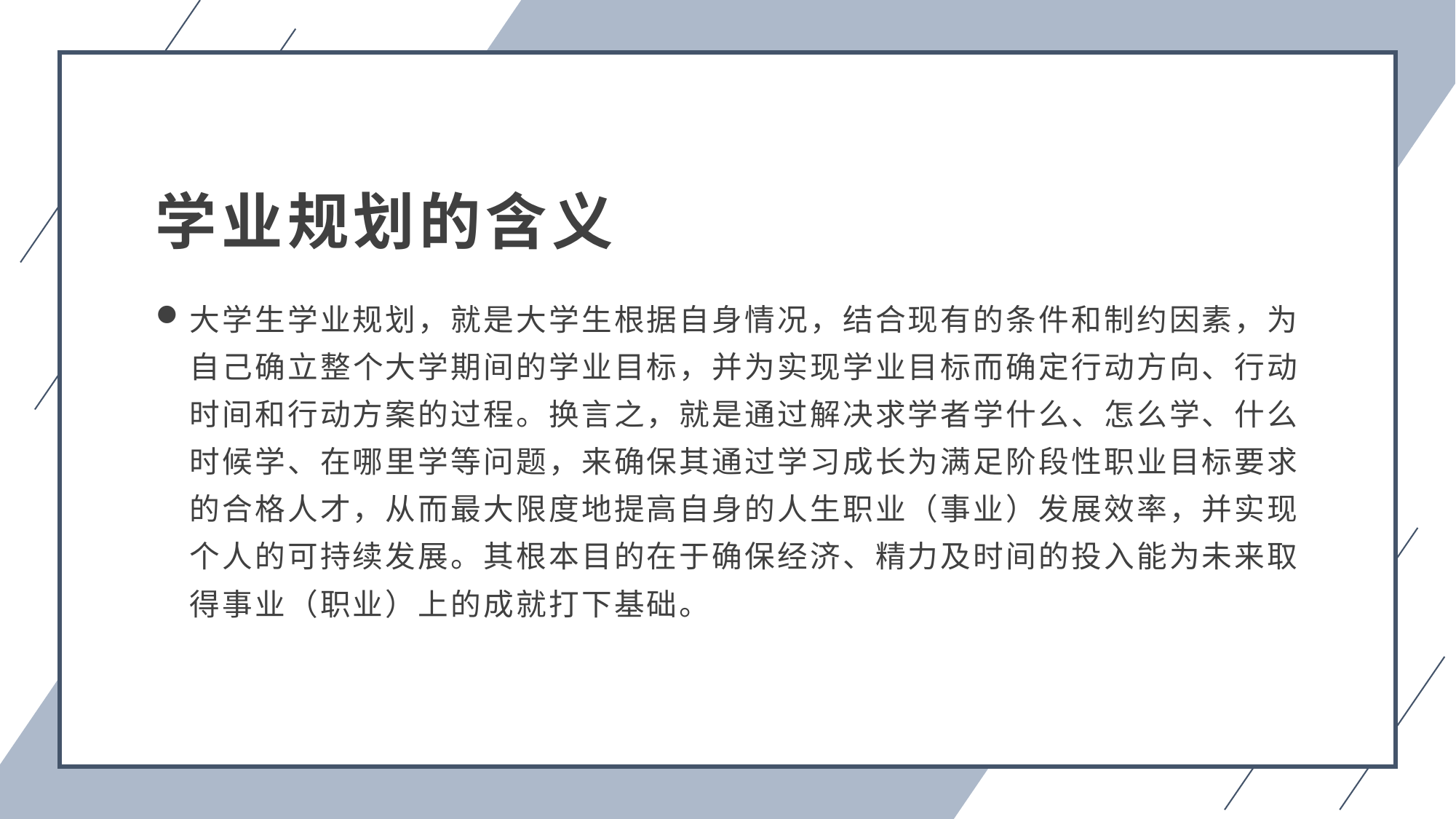

学业规划的含义
大学生学业规划，就是大学生根据自身情况，结合现有的条件和制约因素，为自己确立整个大学期间的学业目标，并为实现学业目标而确定行动方向、行动时间和行动方案的过程。换言之，就是通过解决求学者学什么、怎么学、什么时候学、在哪里学等问题，来确保其通过学习成长为满足阶段性职业目标要求的合格人才，从而最大限度地提高自身的人生职业（事业）发展效率，并实现个人的可持续发展。其根本目的在于确保经济、精力及时间的投入能为未来取得事业（职业）上的成就打下基础。